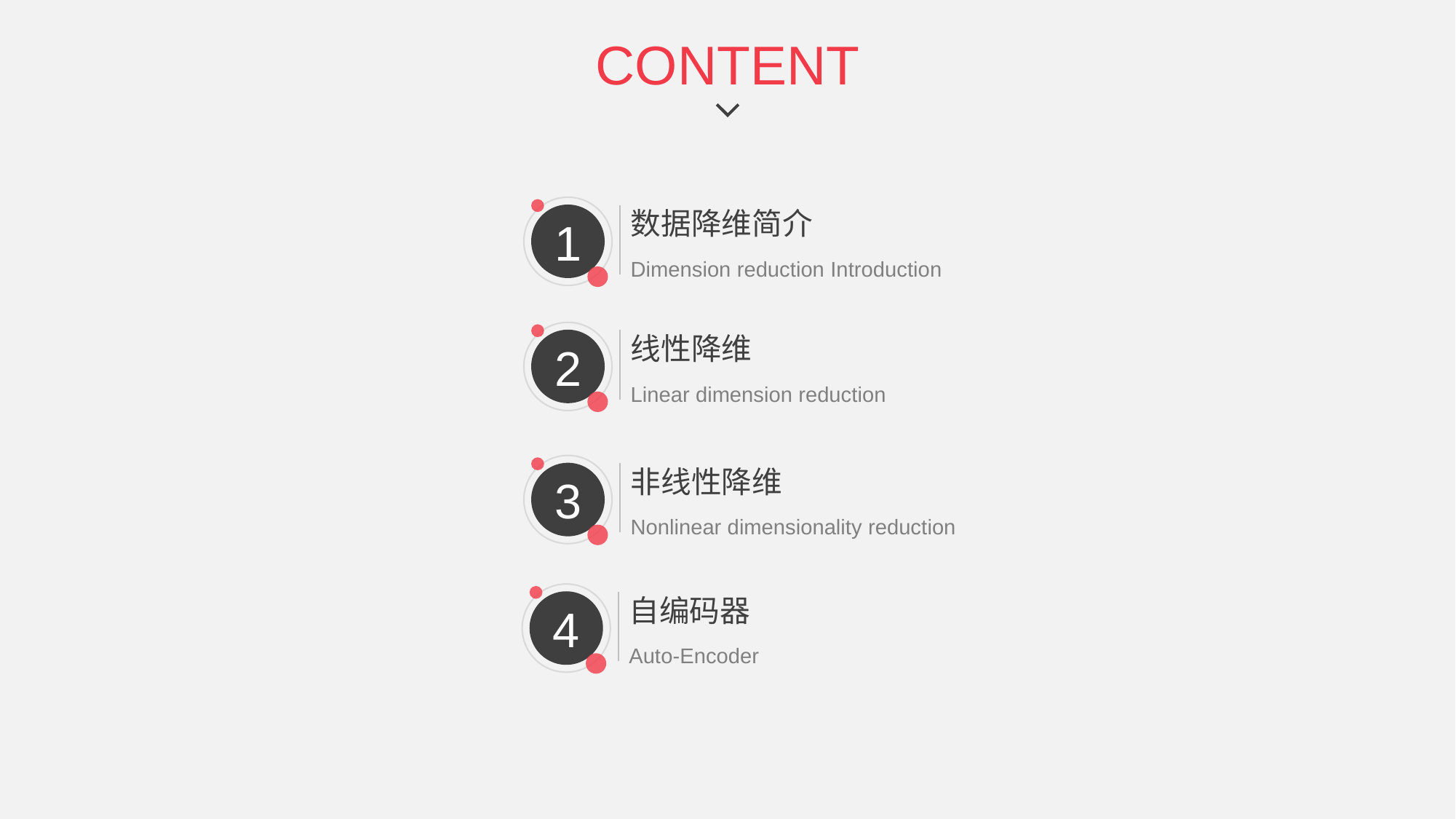

CONTENT

1

数据降维简介
Dimension reduction Introduction

2

线性降维
Linear dimension reduction

3

非线性降维
Nonlinear dimensionality reduction

4

自编码器
Auto-Encoder